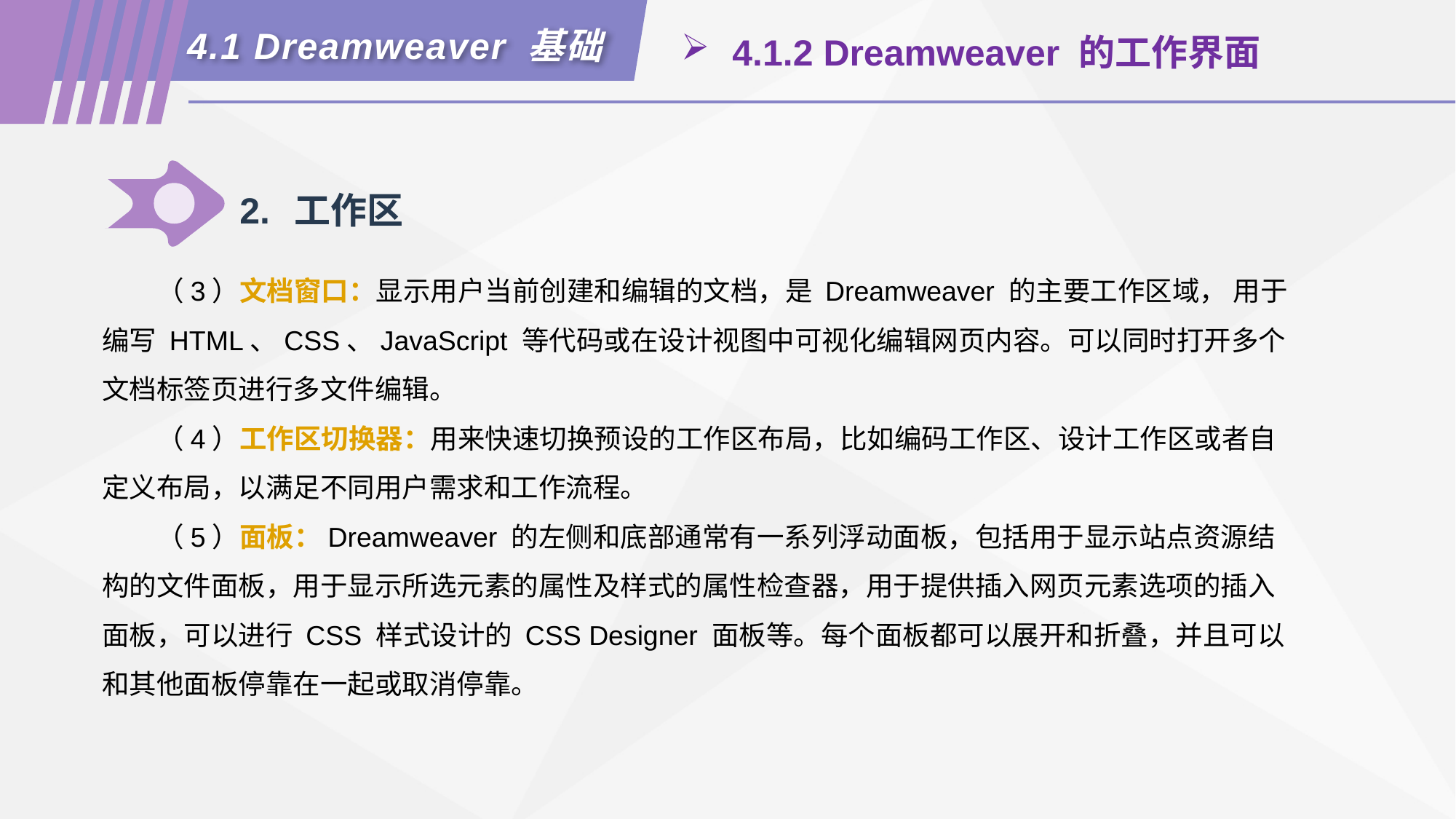

4.1 Dreamweaver 基础
 4.1.2 Dreamweaver 的工作界面

2.	工作区
（3）文档窗口：显示用户当前创建和编辑的文档，是 Dreamweaver 的主要工作区域， 用于编写 HTML、CSS、JavaScript 等代码或在设计视图中可视化编辑网页内容。可以同时打开多个文档标签页进行多文件编辑。
（4）工作区切换器：用来快速切换预设的工作区布局，比如编码工作区、设计工作区或者自定义布局，以满足不同用户需求和工作流程。
（5）面板：Dreamweaver 的左侧和底部通常有一系列浮动面板，包括用于显示站点资源结构的文件面板，用于显示所选元素的属性及样式的属性检查器，用于提供插入网页元素选项的插入面板，可以进行 CSS 样式设计的 CSS Designer 面板等。每个面板都可以展开和折叠，并且可以和其他面板停靠在一起或取消停靠。